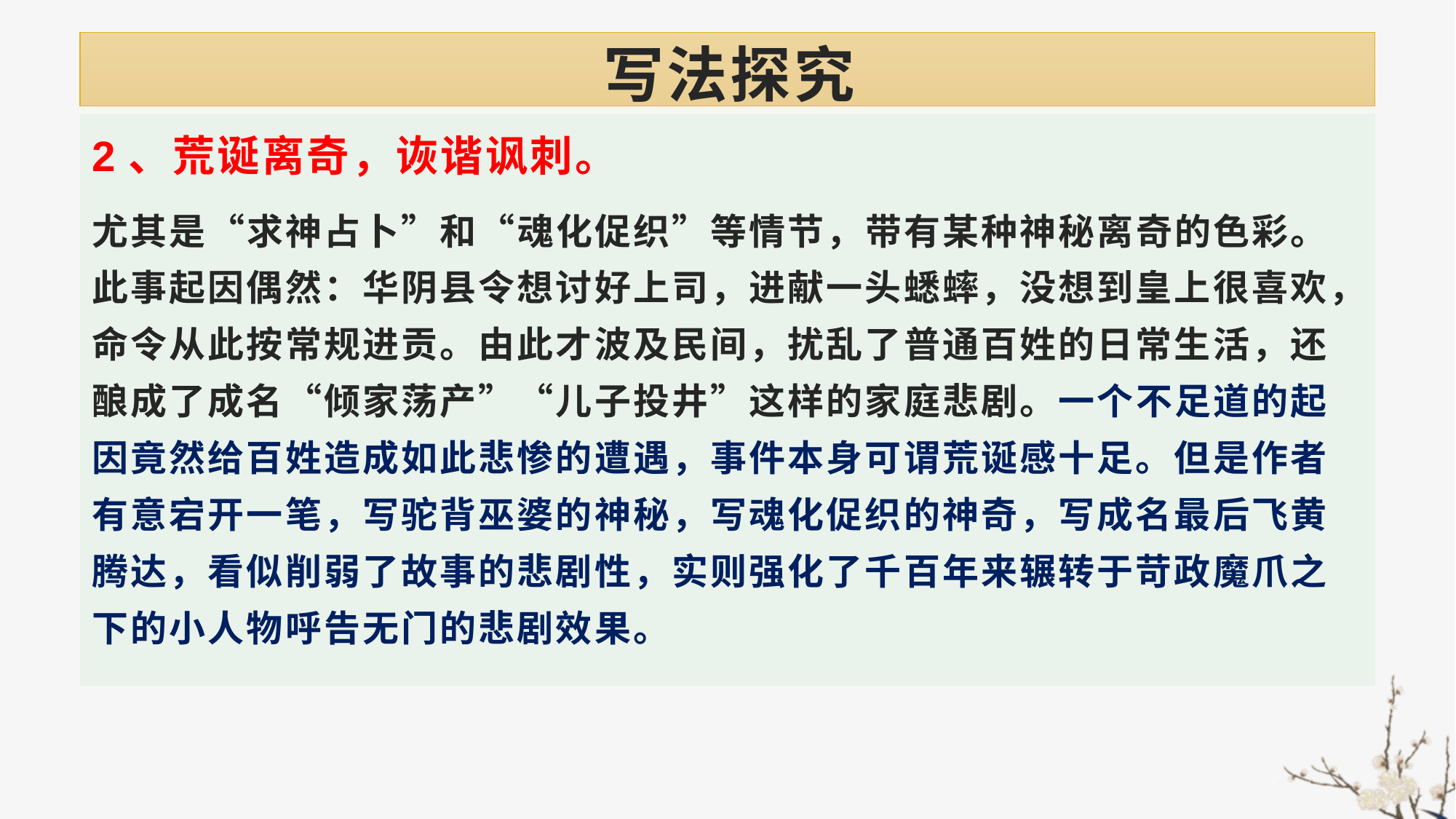

# 写法探究
2、荒诞离奇，诙谐讽刺。
尤其是“求神占卜”和“魂化促织”等情节，带有某种神秘离奇的色彩。此事起因偶然：华阴县令想讨好上司，进献一头蟋蟀，没想到皇上很喜欢，命令从此按常规进贡。由此才波及民间，扰乱了普通百姓的日常生活，还酿成了成名“倾家荡产”“儿子投井”这样的家庭悲剧。一个不足道的起因竟然给百姓造成如此悲惨的遭遇，事件本身可谓荒诞感十足。但是作者有意宕开一笔，写驼背巫婆的神秘，写魂化促织的神奇，写成名最后飞黄腾达，看似削弱了故事的悲剧性，实则强化了千百年来辗转于苛政魔爪之下的小人物呼告无门的悲剧效果。